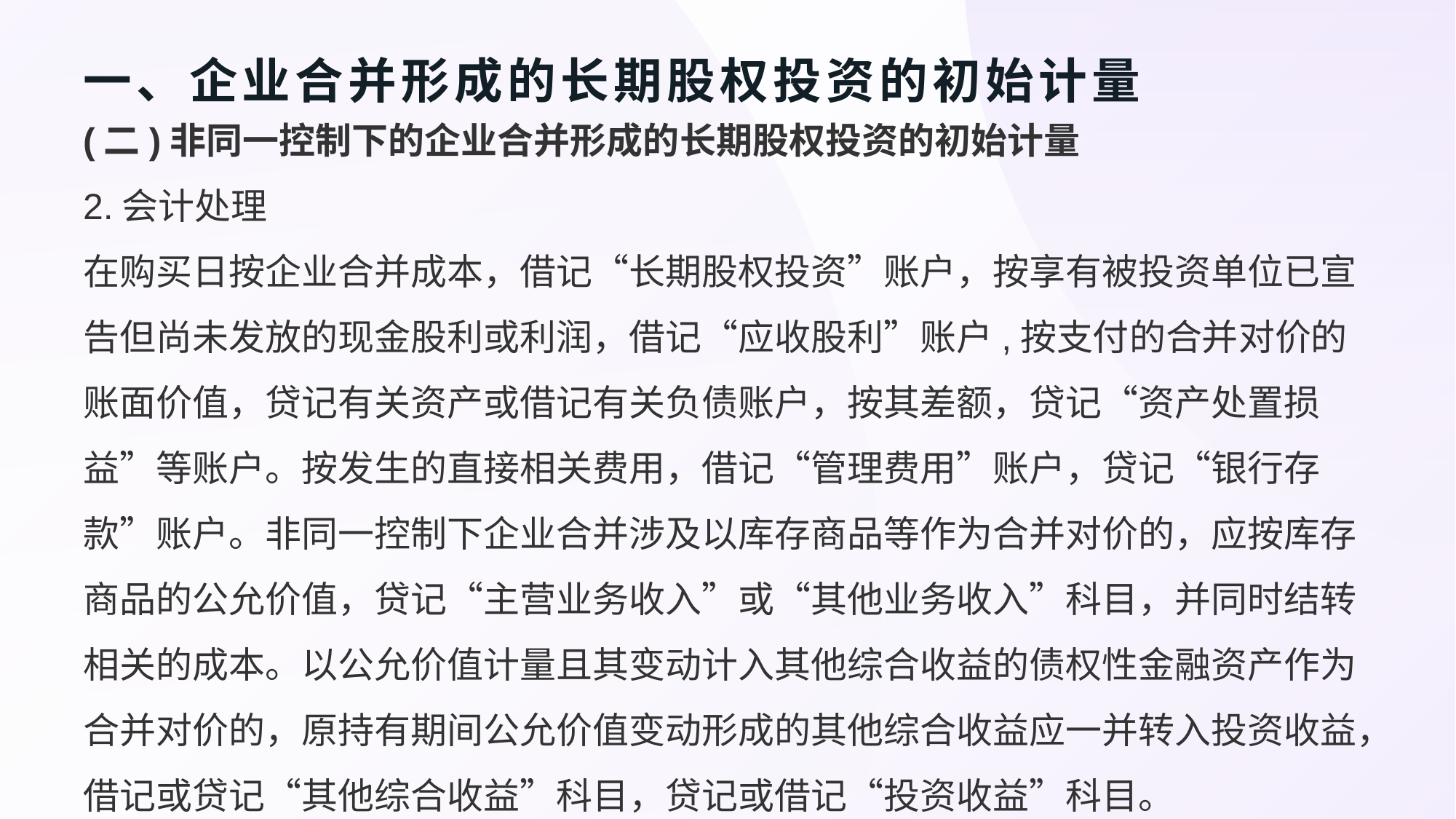

# 一、企业合并形成的长期股权投资的初始计量
(二)非同一控制下的企业合并形成的长期股权投资的初始计量
2.会计处理
在购买日按企业合并成本，借记“长期股权投资”账户，按享有被投资单位已宣告但尚未发放的现金股利或利润，借记“应收股利”账户,按支付的合并对价的账面价值，贷记有关资产或借记有关负债账户，按其差额，贷记“资产处置损益”等账户。按发生的直接相关费用，借记“管理费用”账户，贷记“银行存款”账户。非同一控制下企业合并涉及以库存商品等作为合并对价的，应按库存商品的公允价值，贷记“主营业务收入”或“其他业务收入”科目，并同时结转相关的成本。以公允价值计量且其变动计入其他综合收益的债权性金融资产作为合并对价的，原持有期间公允价值变动形成的其他综合收益应一并转入投资收益，借记或贷记“其他综合收益”科目，贷记或借记“投资收益”科目。